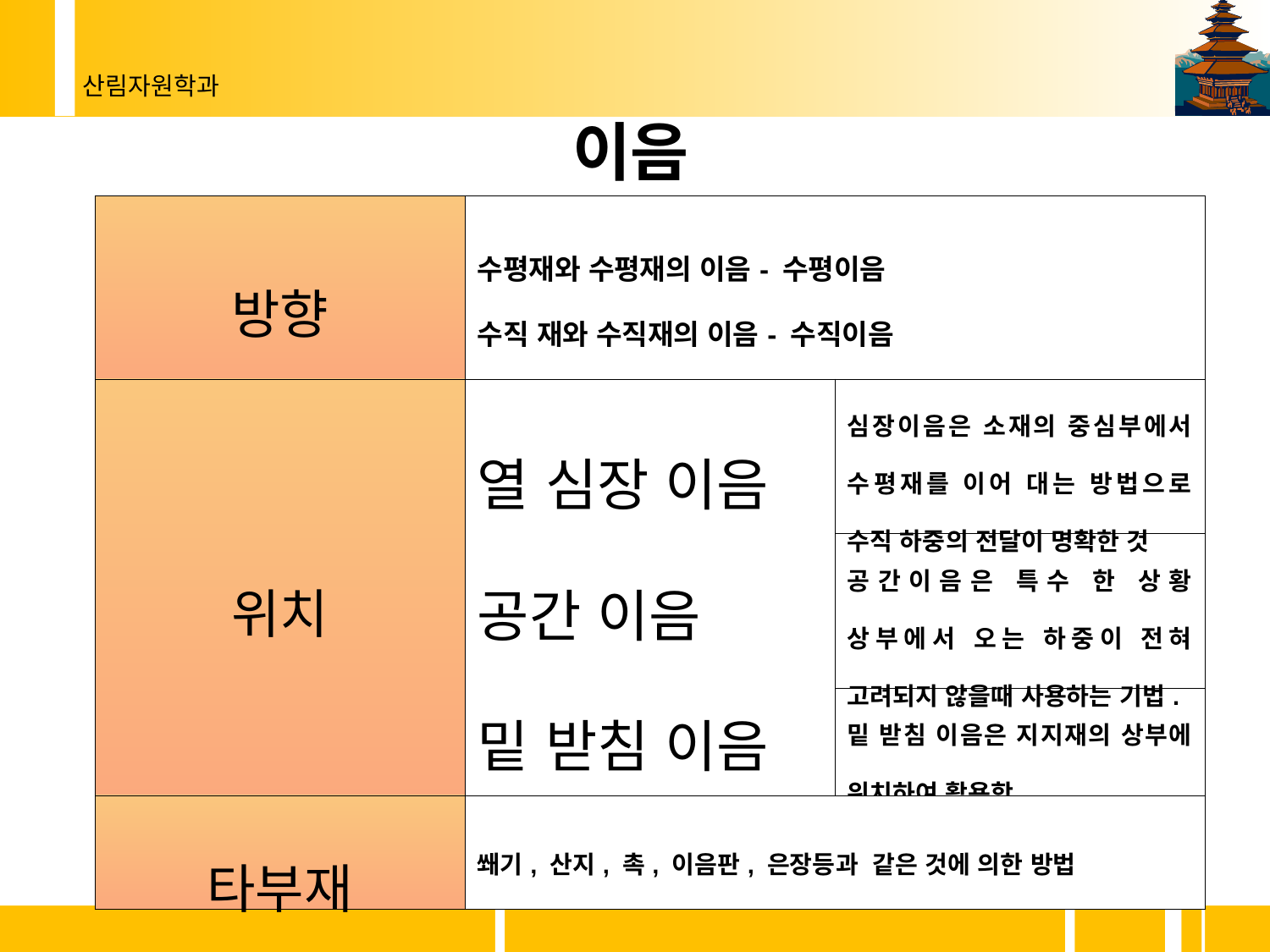

이음
| 방향 | 수평재와 수평재의 이음- 수평이음 수직 재와 수직재의 이음- 수직이음 |  |
| --- | --- | --- |
| 위치 | 열 심장 이음 공간 이음 밑 받침 이음 | 심장이음은 소재의 중심부에서 수평재를 이어 대는 방법으로 수직 하중의 전달이 명확한 것 |
|  |  | 공간이음은 특수 한 상황 상부에서 오는 하중이 전혀 고려되지 않을때 사용하는 기법. |
|  |  | 밑 받침 이음은 지지재의 상부에 위치하여 활용함. |
| 타부재 | 쐐기, 산지, 촉, 이음판, 은장등과 같은 것에 의한 방법 |  |
15